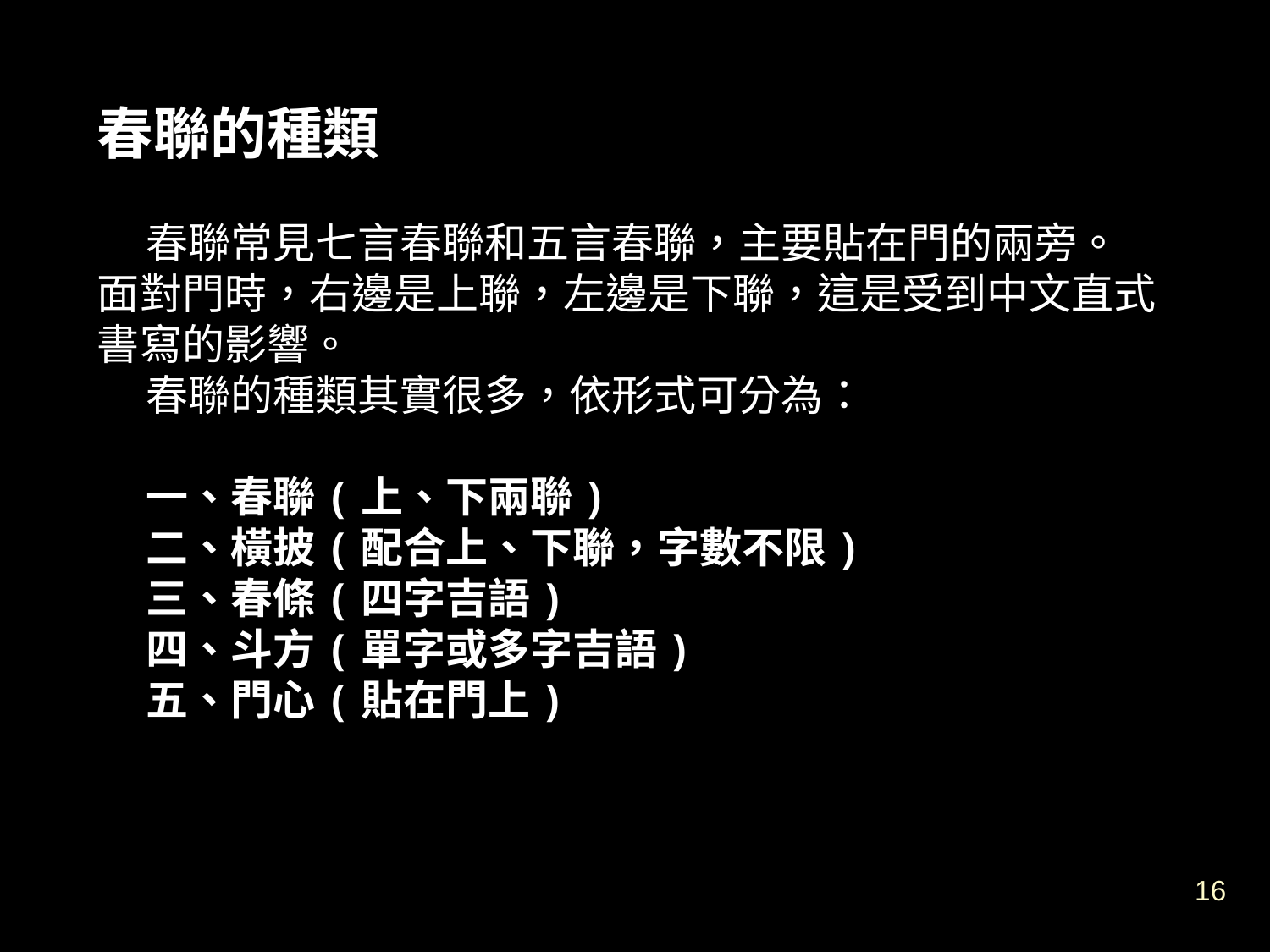

春聯的種類

    春聯常見七言春聯和五言春聯，主要貼在門的兩旁。
面對門時，右邊是上聯，左邊是下聯，這是受到中文直式書寫的影響。
    春聯的種類其實很多，依形式可分為：

    一、春聯(上、下兩聯)
    二、橫披(配合上、下聯，字數不限)
    三、春條(四字吉語)
    四、斗方(單字或多字吉語)
    五、門心(貼在門上)

16